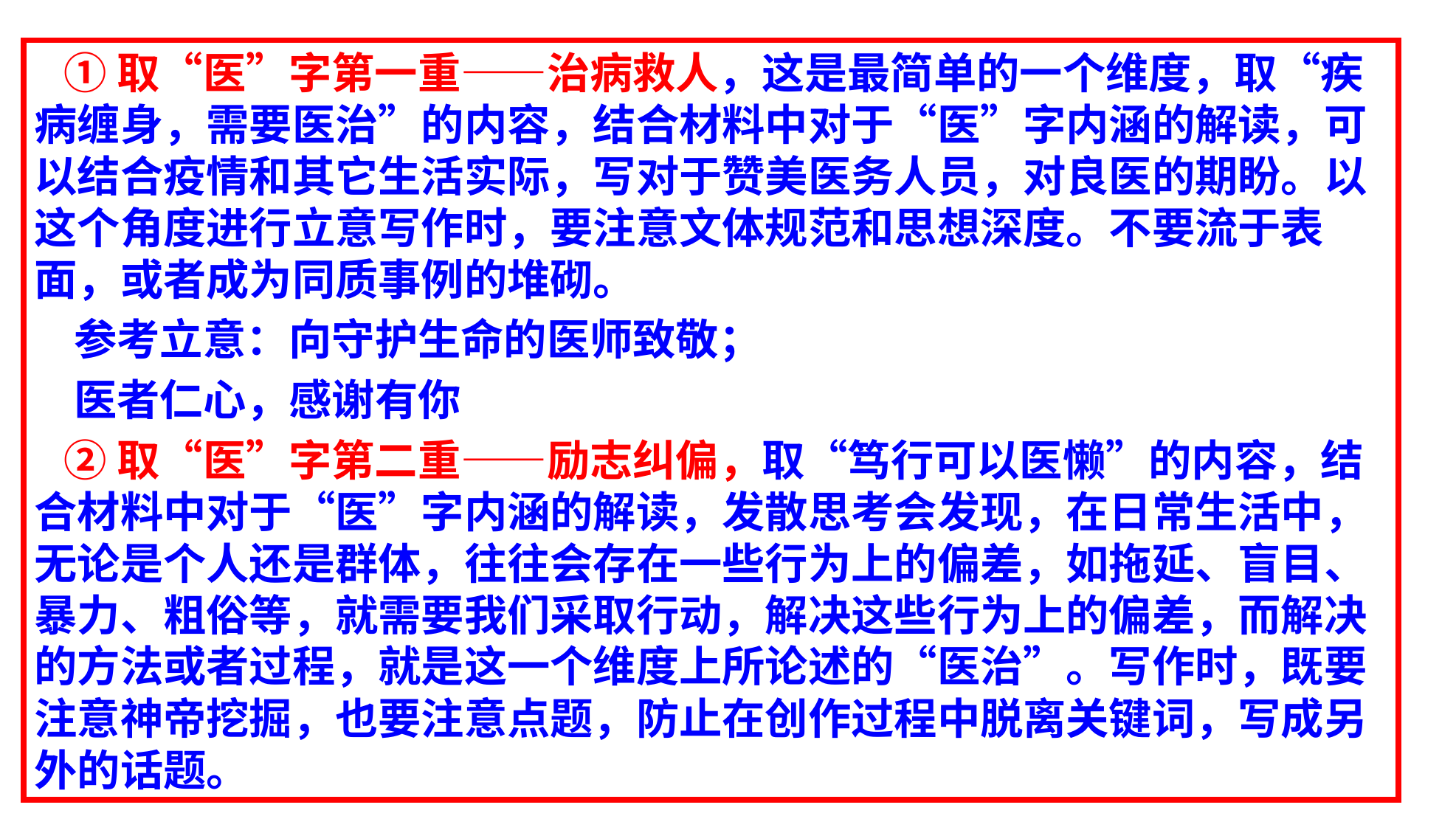

①取“医”字第一重——治病救人，这是最简单的一个维度，取“疾病缠身，需要医治”的内容，结合材料中对于“医”字内涵的解读，可以结合疫情和其它生活实际，写对于赞美医务人员，对良医的期盼。以这个角度进行立意写作时，要注意文体规范和思想深度。不要流于表面，或者成为同质事例的堆砌。
   参考立意：向守护生命的医师致敬；
   医者仁心，感谢有你
   ②取“医”字第二重——励志纠偏，取“笃行可以医懒”的内容，结合材料中对于“医”字内涵的解读，发散思考会发现，在日常生活中，无论是个人还是群体，往往会存在一些行为上的偏差，如拖延、盲目、暴力、粗俗等，就需要我们采取行动，解决这些行为上的偏差，而解决的方法或者过程，就是这一个维度上所论述的“医治”。写作时，既要注意神帝挖掘，也要注意点题，防止在创作过程中脱离关键词，写成另外的话题。